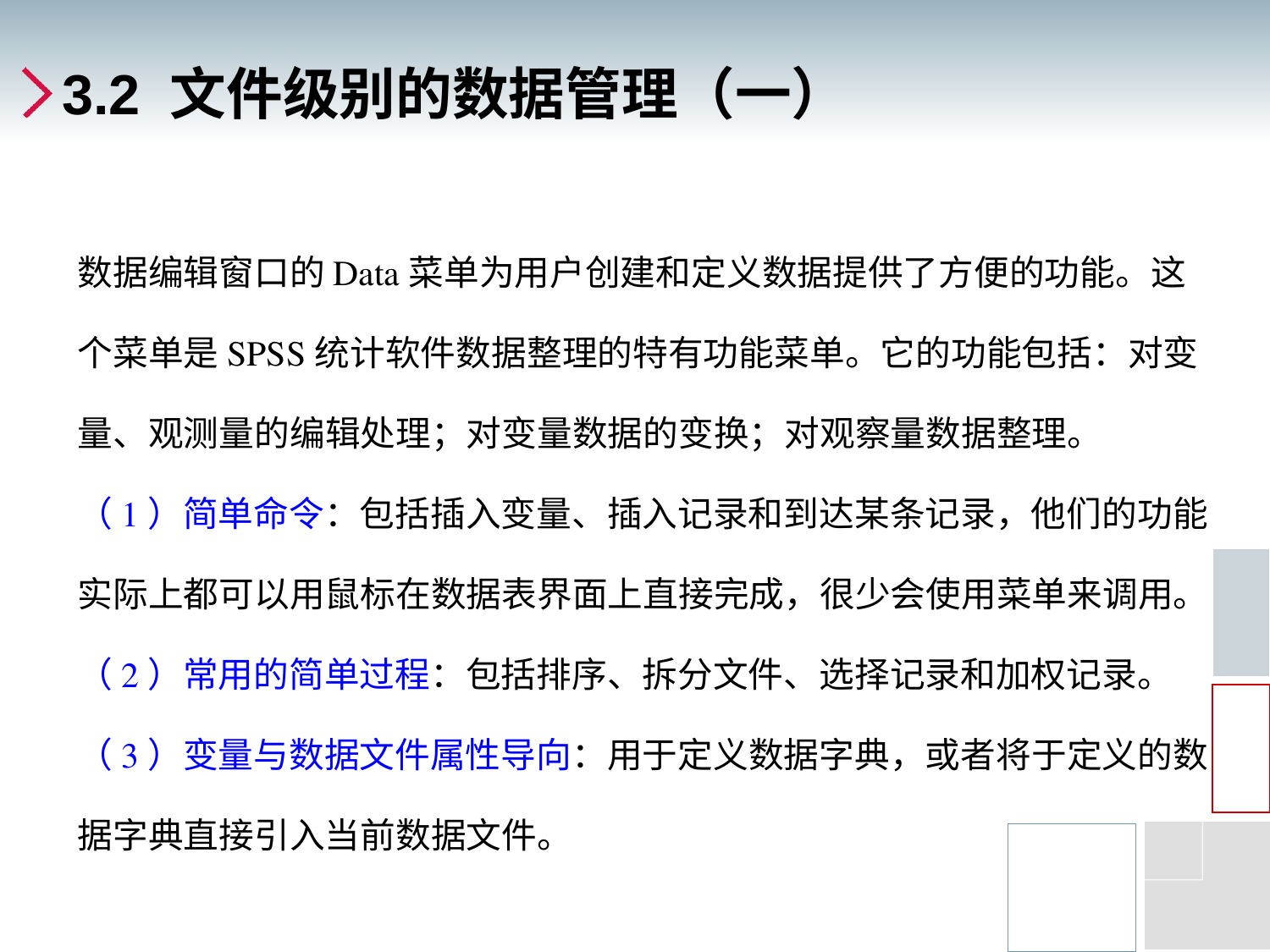

# 3.2 文件级别的数据管理（一）
数据编辑窗口的Data菜单为用户创建和定义数据提供了方便的功能。这个菜单是SPSS统计软件数据整理的特有功能菜单。它的功能包括：对变量、观测量的编辑处理；对变量数据的变换；对观察量数据整理。
（1）简单命令：包括插入变量、插入记录和到达某条记录，他们的功能实际上都可以用鼠标在数据表界面上直接完成，很少会使用菜单来调用。
（2）常用的简单过程：包括排序、拆分文件、选择记录和加权记录。
（3）变量与数据文件属性导向：用于定义数据字典，或者将于定义的数据字典直接引入当前数据文件。